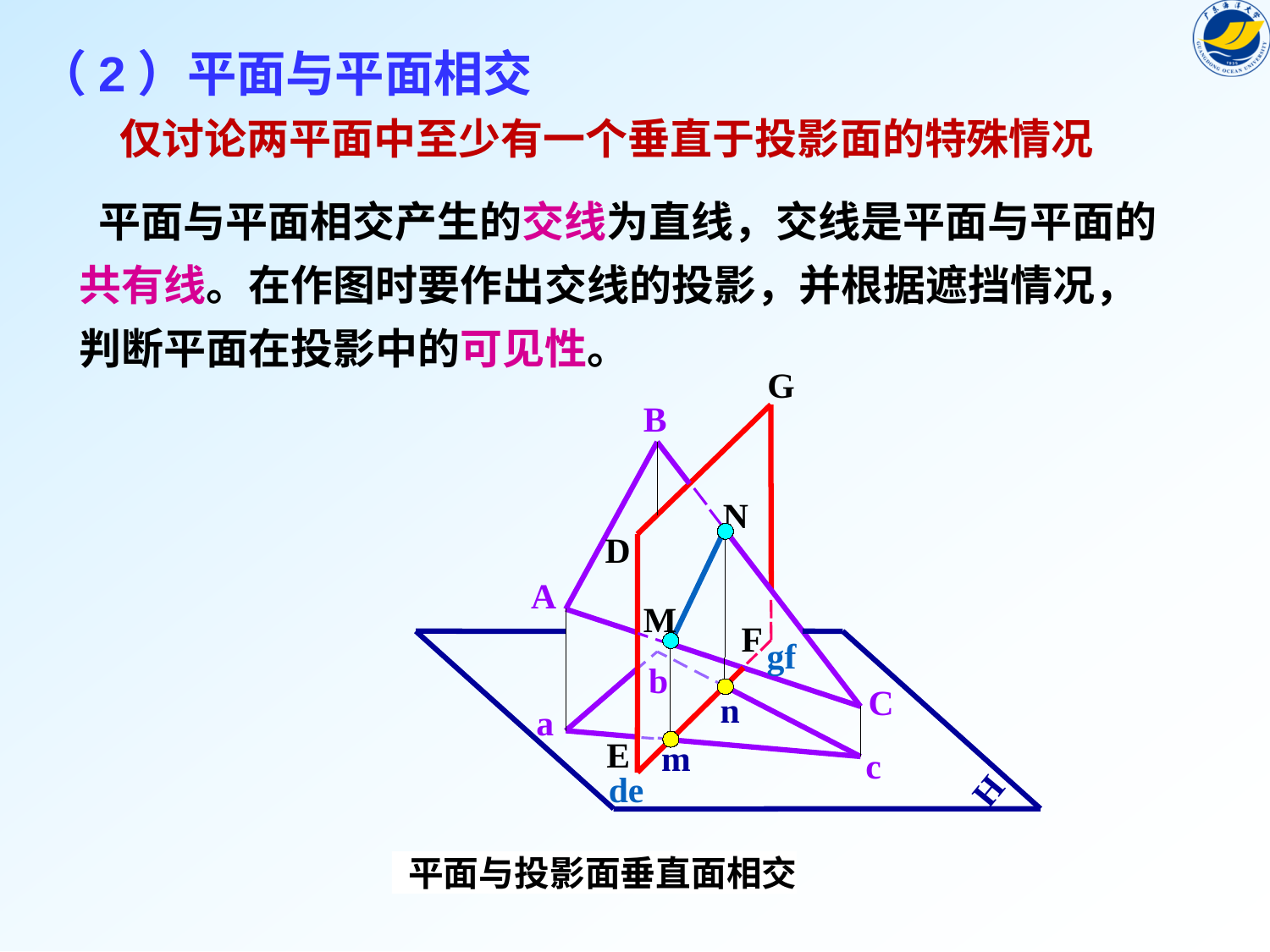

（2）平面与平面相交
仅讨论两平面中至少有一个垂直于投影面的特殊情况
 平面与平面相交产生的交线为直线，交线是平面与平面的共有线。在作图时要作出交线的投影，并根据遮挡情况，判断平面在投影中的可见性。
G
B

N

D

A
M

F
gf

b

C
n

a

E
m

c

de
H

 平面与投影面垂直面相交